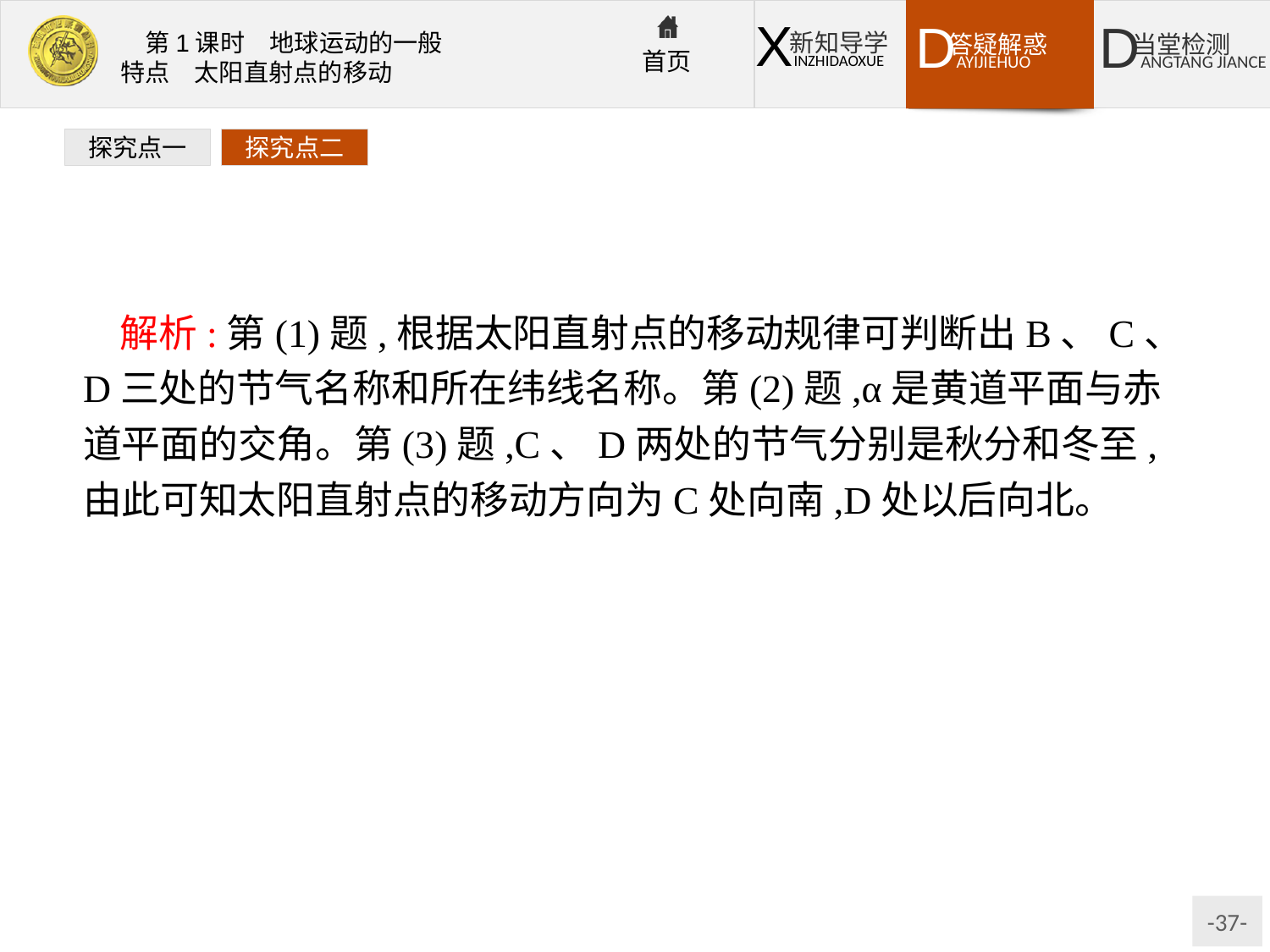

探究点一
探究点二
解析:第(1)题,根据太阳直射点的移动规律可判断出B、C、D三处的节气名称和所在纬线名称。第(2)题,α是黄道平面与赤道平面的交角。第(3)题,C、D两处的节气分别是秋分和冬至,由此可知太阳直射点的移动方向为C处向南,D处以后向北。
答案:(1)夏至,北回归线　秋分,赤道　冬至,南回归线
(2)23°26'。黄赤交角。
(3)南　北